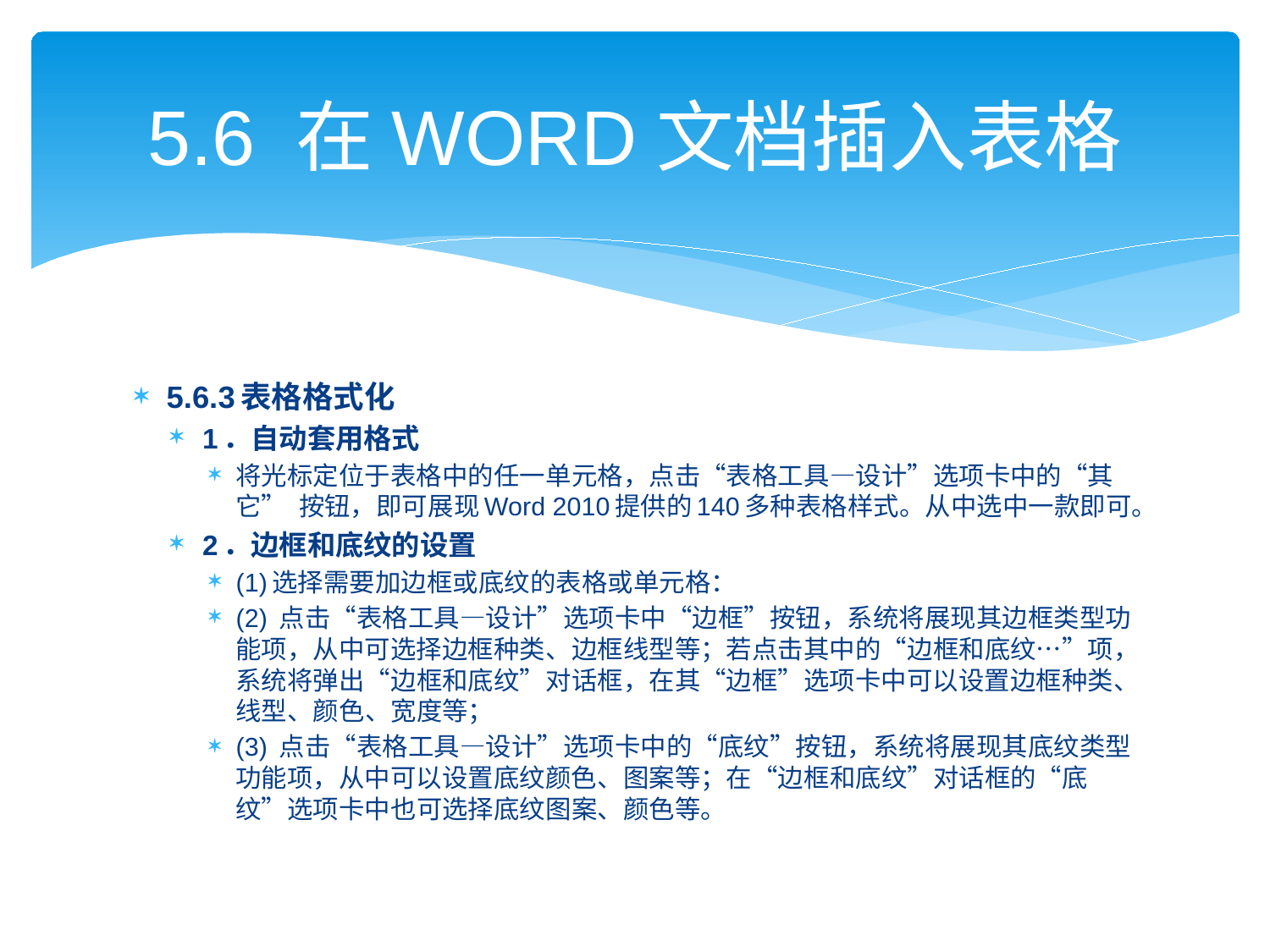

# 5.6 在WORD文档插入表格
5.6.3表格格式化
1．自动套用格式
将光标定位于表格中的任一单元格，点击“表格工具—设计”选项卡中的“其它”  按钮，即可展现Word 2010提供的140多种表格样式。从中选中一款即可。
2．边框和底纹的设置
(1)选择需要加边框或底纹的表格或单元格：
(2) 点击“表格工具—设计”选项卡中“边框”按钮，系统将展现其边框类型功能项，从中可选择边框种类、边框线型等；若点击其中的“边框和底纹…”项，系统将弹出“边框和底纹”对话框，在其“边框”选项卡中可以设置边框种类、线型、颜色、宽度等；
(3) 点击“表格工具—设计”选项卡中的“底纹”按钮，系统将展现其底纹类型功能项，从中可以设置底纹颜色、图案等；在“边框和底纹”对话框的“底纹”选项卡中也可选择底纹图案、颜色等。